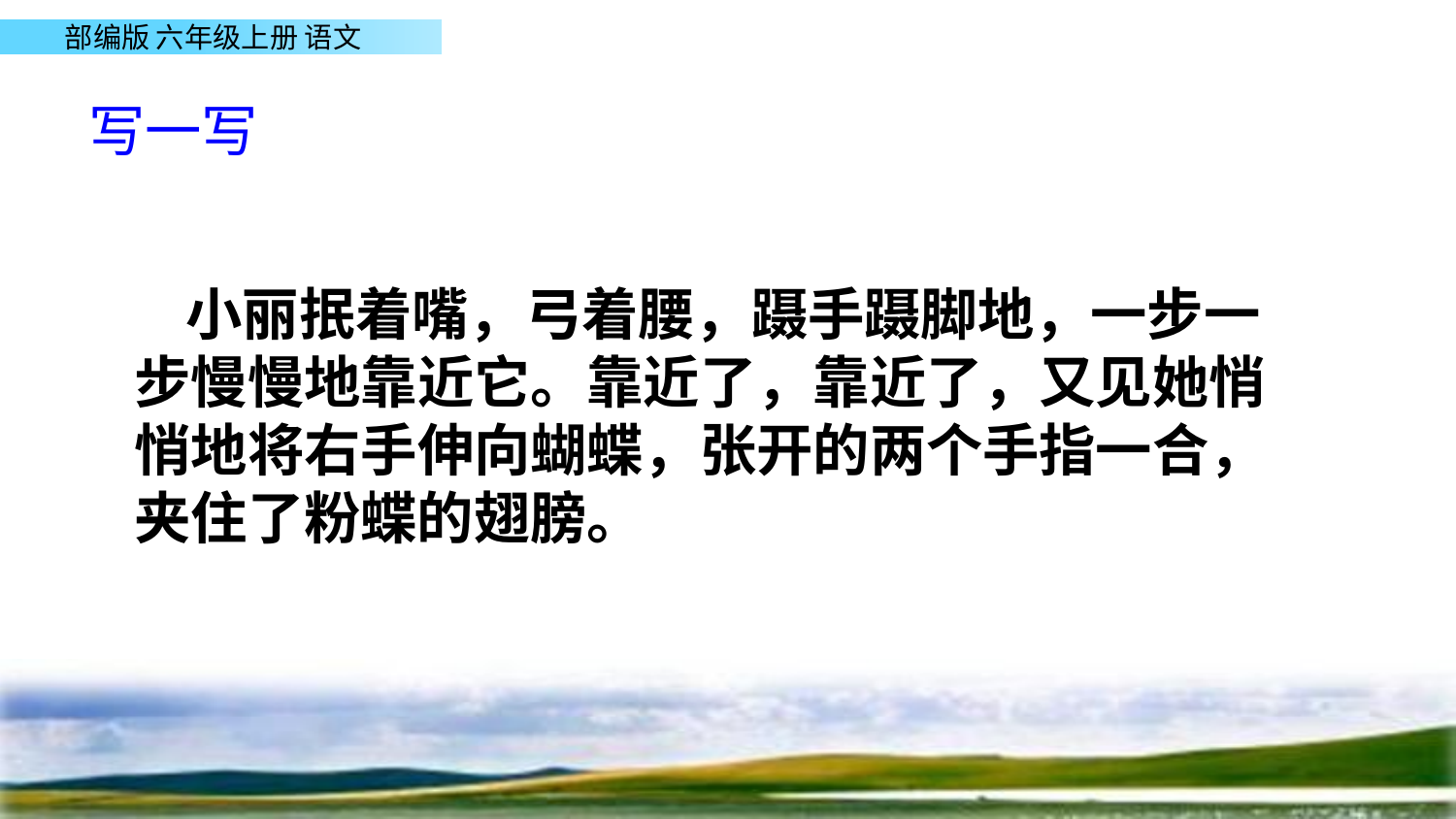

写一写
   小丽抿着嘴，弓着腰，蹑手蹑脚地，一步一步慢慢地靠近它。靠近了，靠近了，又见她悄悄地将右手伸向蝴蝶，张开的两个手指一合，夹住了粉蝶的翅膀。